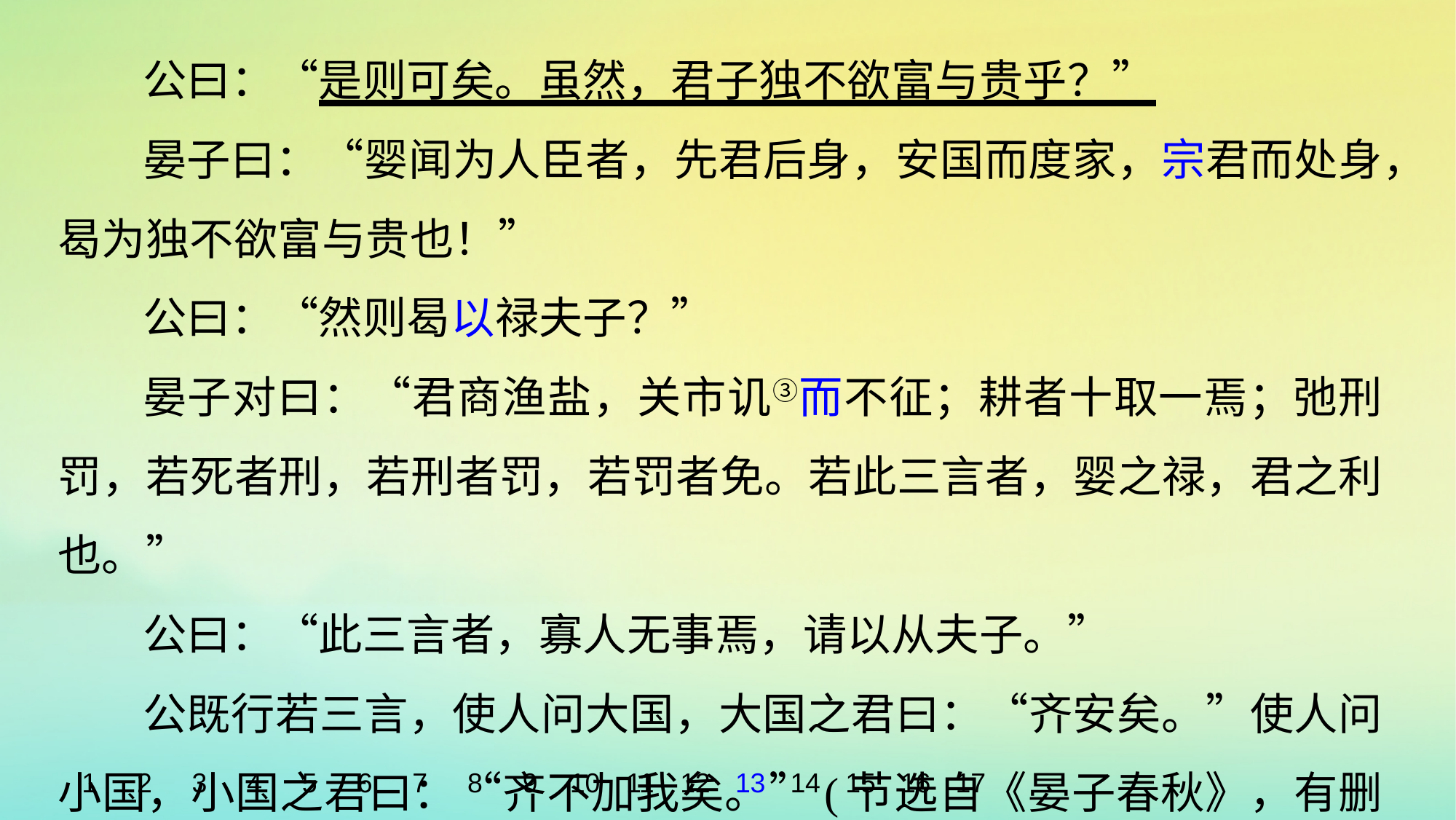

公曰：“是则可矣。虽然，君子独不欲富与贵乎？”
晏子曰：“婴闻为人臣者，先君后身，安国而度家，宗君而处身，曷为独不欲富与贵也！”
公曰：“然则曷以禄夫子？”
晏子对曰：“君商渔盐，关市讥③而不征；耕者十取一焉；弛刑罚，若死者刑，若刑者罚，若罚者免。若此三言者，婴之禄，君之利也。”
公曰：“此三言者，寡人无事焉，请以从夫子。”
公既行若三言，使人问大国，大国之君曰：“齐安矣。”使人问小国，小国之君曰：“齐不加我矣。”(节选自《晏子春秋》，有删改)

1
2
3
4
5
6
7
8
9
10
11
12
13
14
15
16
17